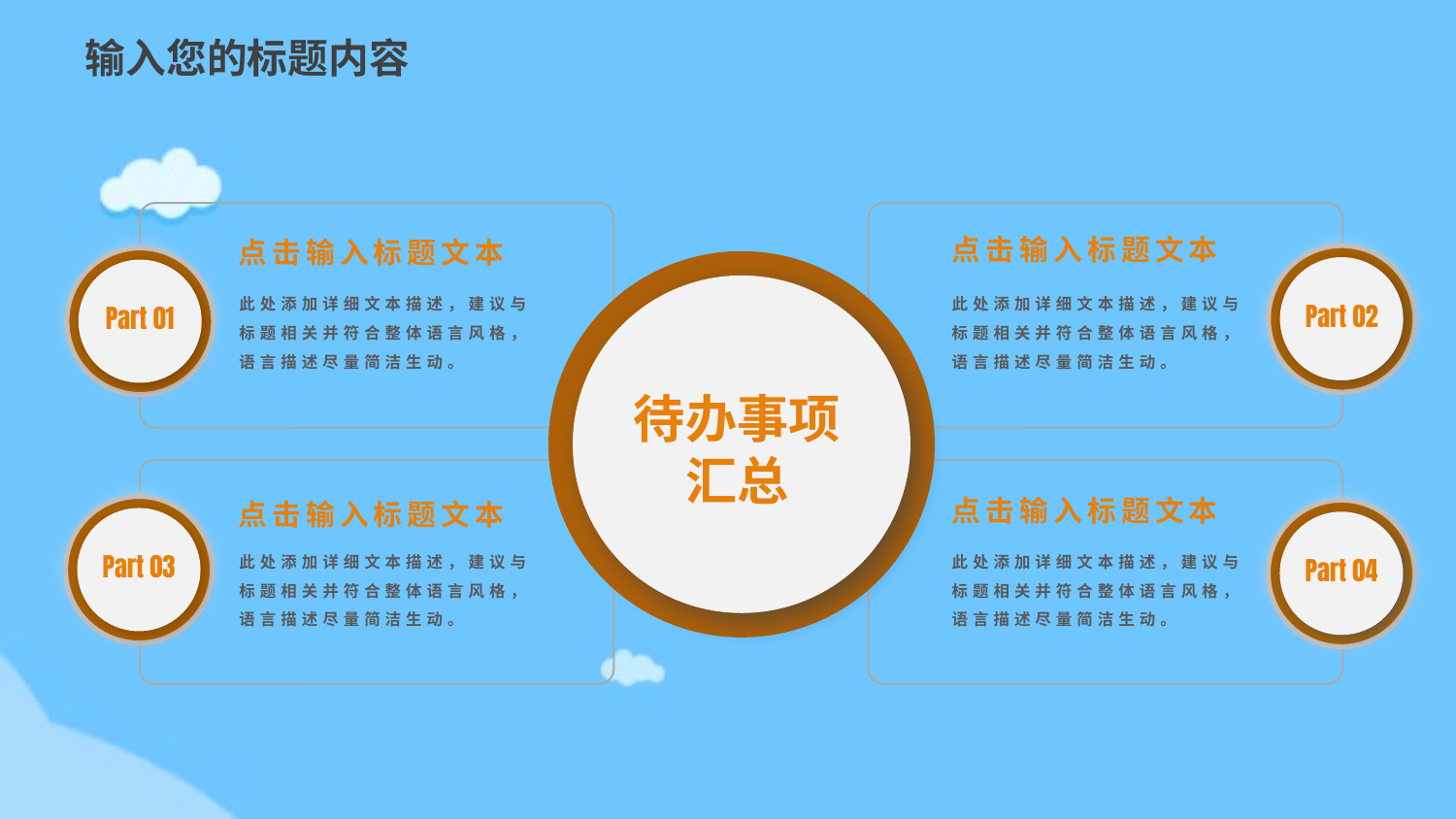

输入您的标题内容

点击输入标题文本
点击输入标题文本

此处添加详细文本描述，建议与标题相关并符合整体语言风格，语言描述尽量简洁生动。
此处添加详细文本描述，建议与标题相关并符合整体语言风格，语言描述尽量简洁生动。
Part 02
Part 01
待办事项
汇总

点击输入标题文本
点击输入标题文本
此处添加详细文本描述，建议与标题相关并符合整体语言风格，语言描述尽量简洁生动。
此处添加详细文本描述，建议与标题相关并符合整体语言风格，语言描述尽量简洁生动。
Part 03
Part 04